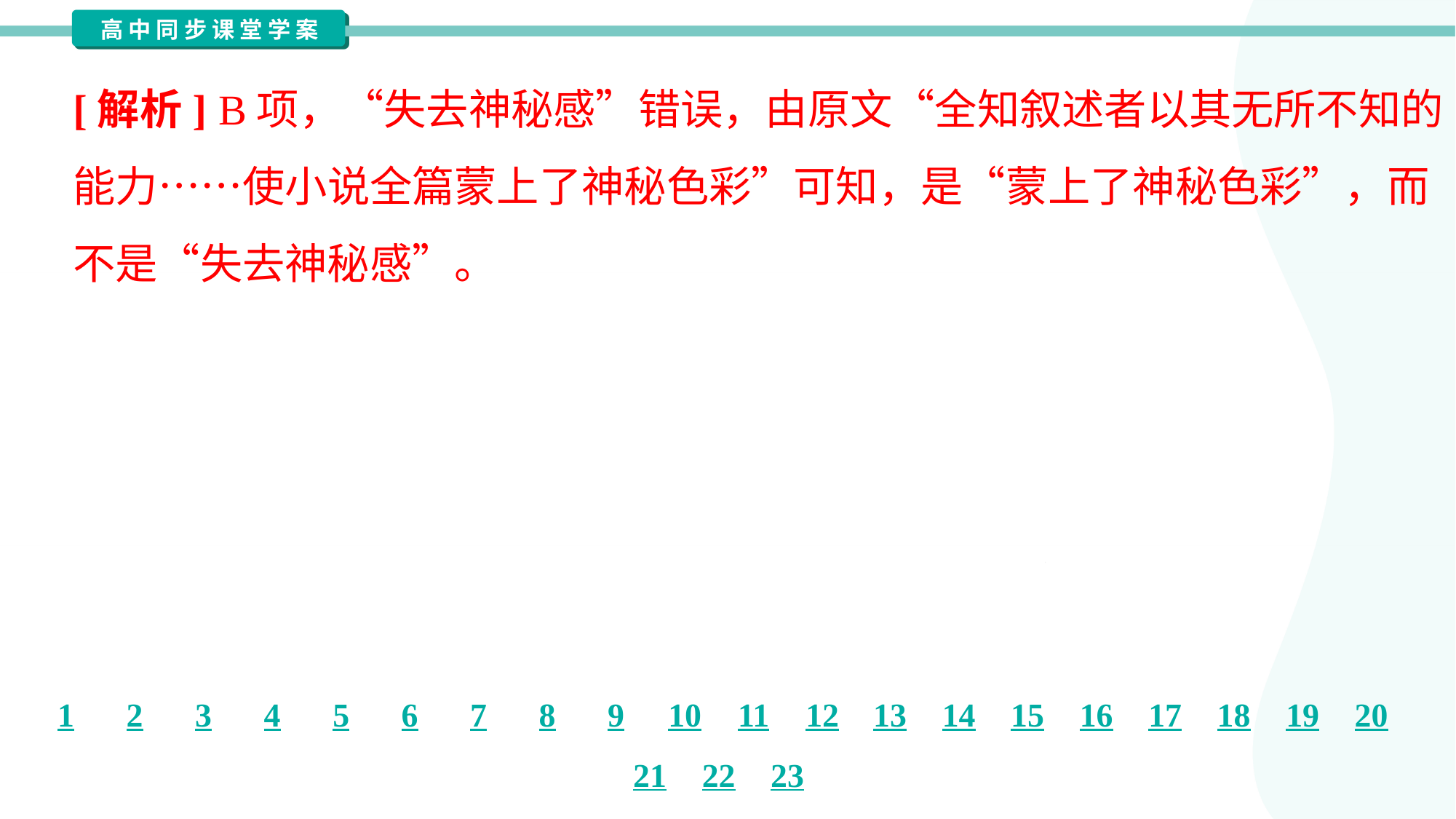

[解析] B项，“失去神秘感”错误，由原文“全知叙述者以其无所不知的
能力……使小说全篇蒙上了神秘色彩”可知，是“蒙上了神秘色彩”，而
不是“失去神秘感”。